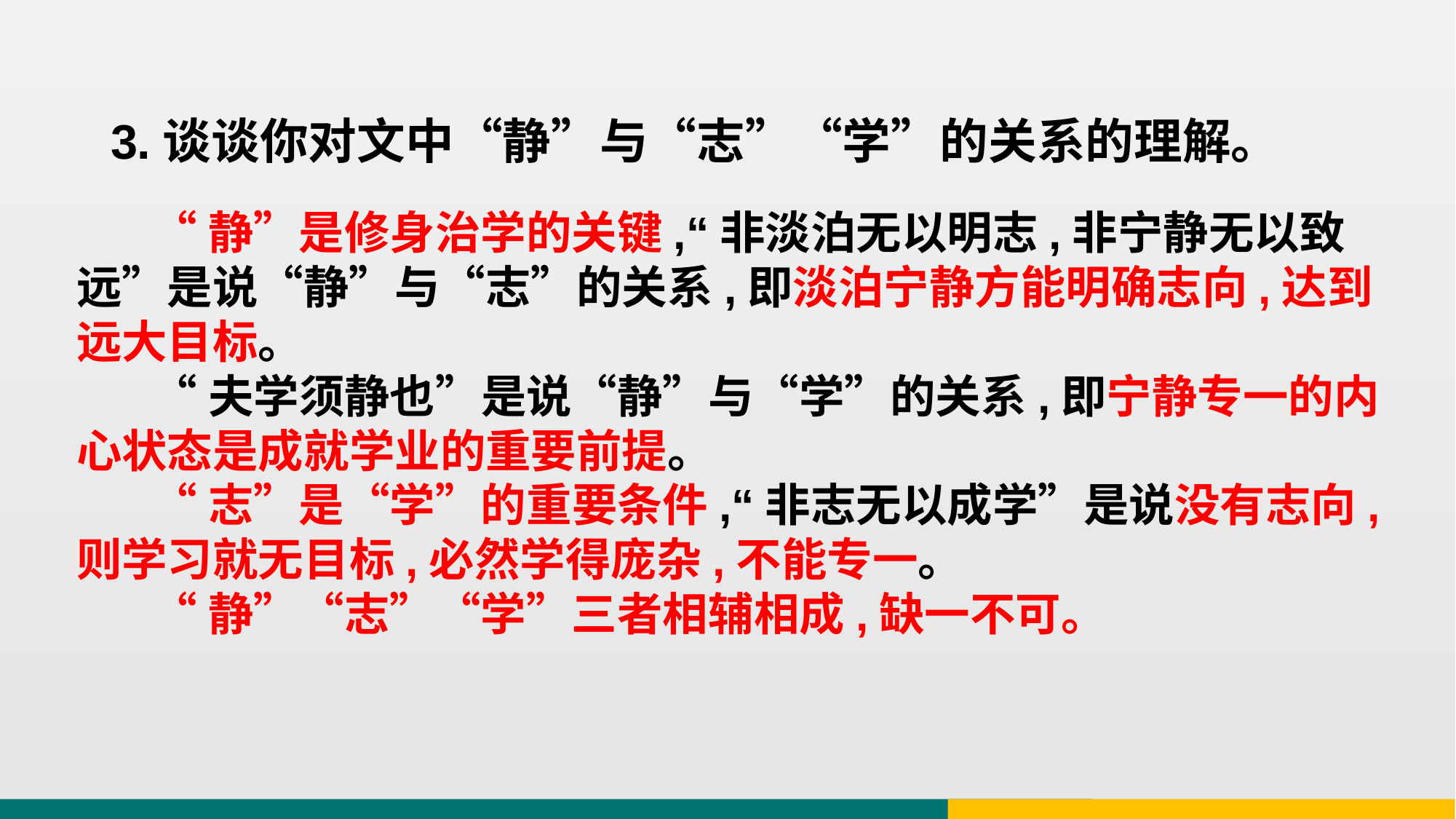

3.谈谈你对文中“静”与“志”“学”的关系的理解。
  “静”是修身治学的关键,“非淡泊无以明志,非宁静无以致远”是说“静”与“志”的关系,即淡泊宁静方能明确志向,达到远大目标。
  “夫学须静也”是说“静”与“学”的关系,即宁静专一的内心状态是成就学业的重要前提。
  “志”是“学”的重要条件,“非志无以成学”是说没有志向,则学习就无目标,必然学得庞杂,不能专一。
  “静”“志”“学”三者相辅相成,缺一不可。